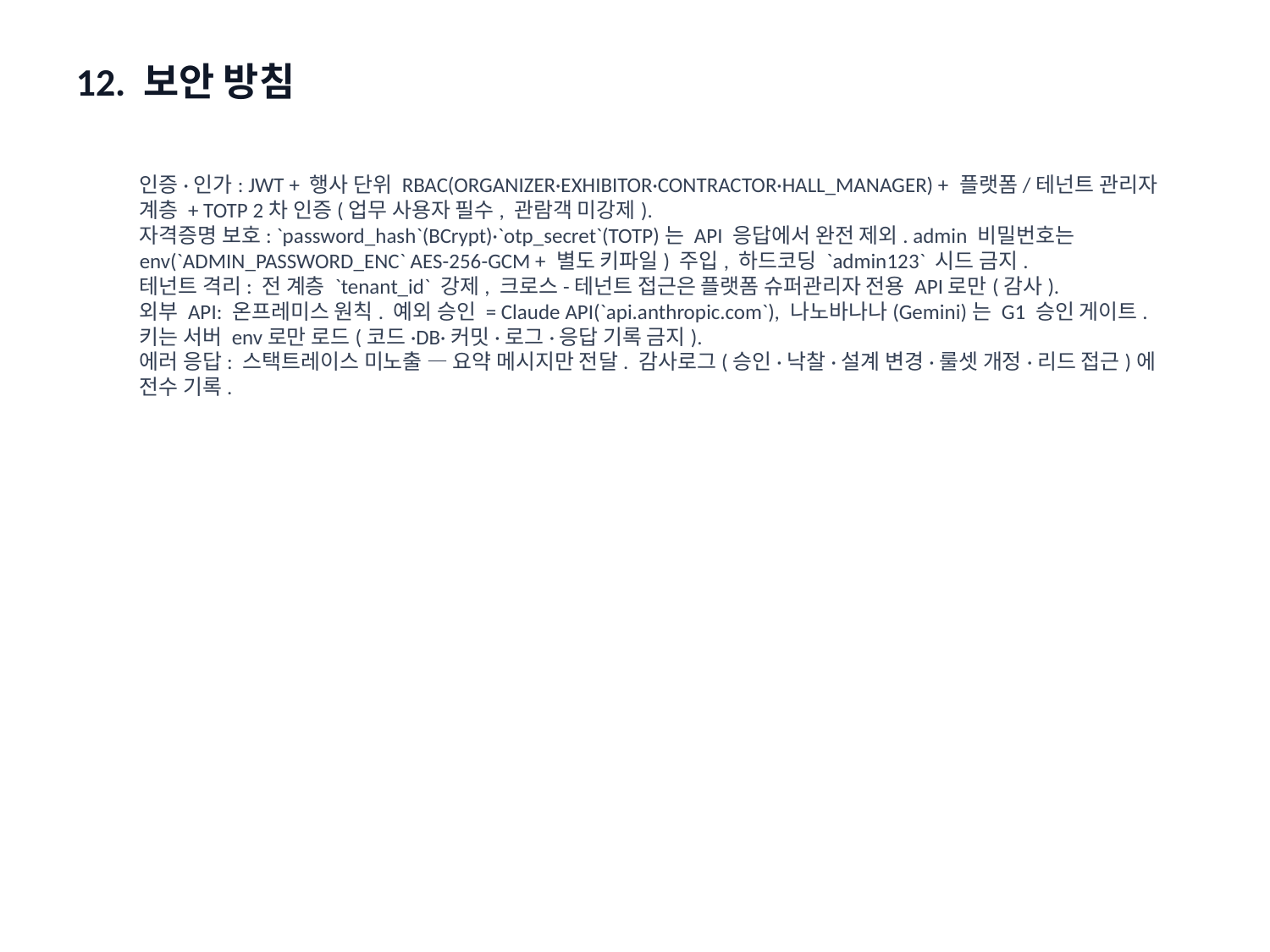

12. 보안 방침
인증·인가: JWT + 행사 단위 RBAC(ORGANIZER·EXHIBITOR·CONTRACTOR·HALL_MANAGER) + 플랫폼/테넌트 관리자 계층 + TOTP 2차 인증(업무 사용자 필수, 관람객 미강제).
자격증명 보호: `password_hash`(BCrypt)·`otp_secret`(TOTP)는 API 응답에서 완전 제외. admin 비밀번호는 env(`ADMIN_PASSWORD_ENC` AES-256-GCM + 별도 키파일) 주입, 하드코딩 `admin123` 시드 금지.
테넌트 격리: 전 계층 `tenant_id` 강제, 크로스-테넌트 접근은 플랫폼 슈퍼관리자 전용 API로만(감사).
외부 API: 온프레미스 원칙. 예외 승인 = Claude API(`api.anthropic.com`), 나노바나나(Gemini)는 G1 승인 게이트. 키는 서버 env로만 로드(코드·DB·커밋·로그·응답 기록 금지).
에러 응답: 스택트레이스 미노출 — 요약 메시지만 전달. 감사로그(승인·낙찰·설계 변경·룰셋 개정·리드 접근)에 전수 기록.